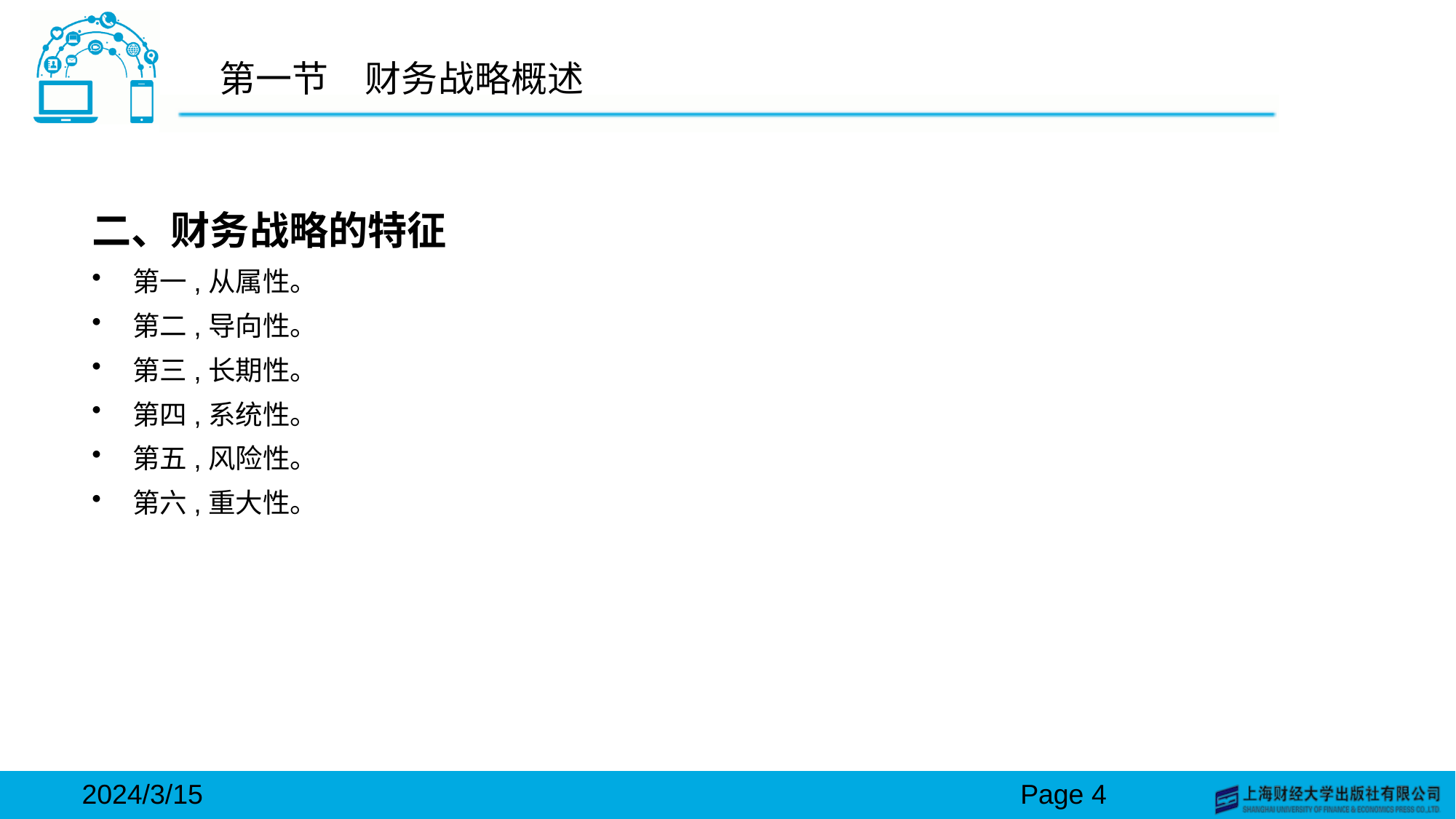

# 第一节　财务战略概述
二、财务战略的特征
第一,从属性。
第二,导向性。
第三,长期性。
第四,系统性。
第五,风险性。
第六,重大性。
2024/3/15
Page 4